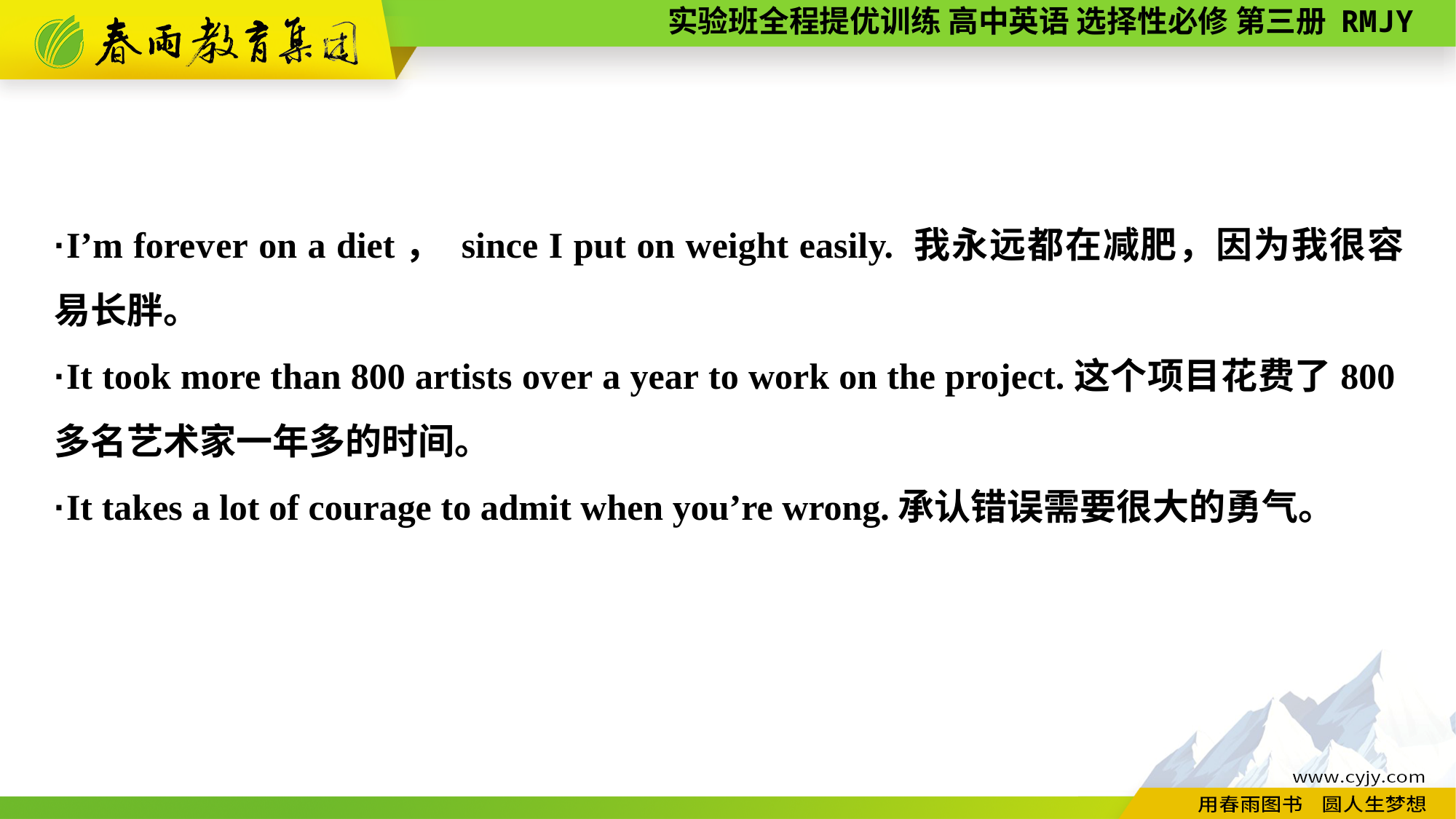

·I’m forever on a diet， since I put on weight easily. 我永远都在减肥，因为我很容易长胖。
·It took more than 800 artists over a year to work on the project.这个项目花费了800多名艺术家一年多的时间。
·It takes a lot of courage to admit when you’re wrong.承认错误需要很大的勇气。